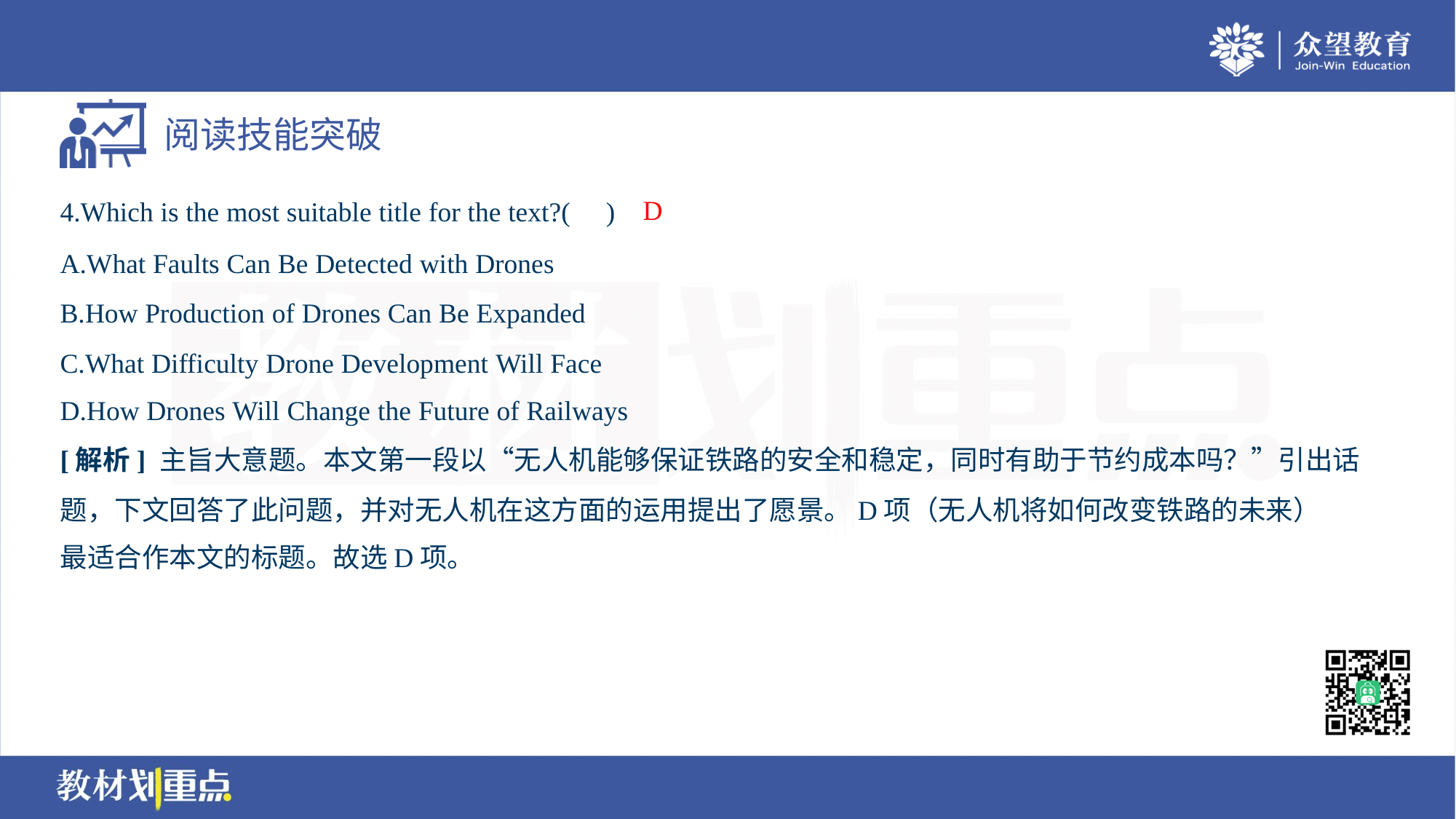

D
4.Which is the most suitable title for the text?(     )
A.What Faults Can Be Detected with Drones
B.How Production of Drones Can Be Expanded
C.What Difficulty Drone Development Will Face
D.How Drones Will Change the Future of Railways
[解析] 主旨大意题。本文第一段以“无人机能够保证铁路的安全和稳定，同时有助于节约成本吗？”引出话
题，下文回答了此问题，并对无人机在这方面的运用提出了愿景。D项（无人机将如何改变铁路的未来）
最适合作本文的标题。故选D项。